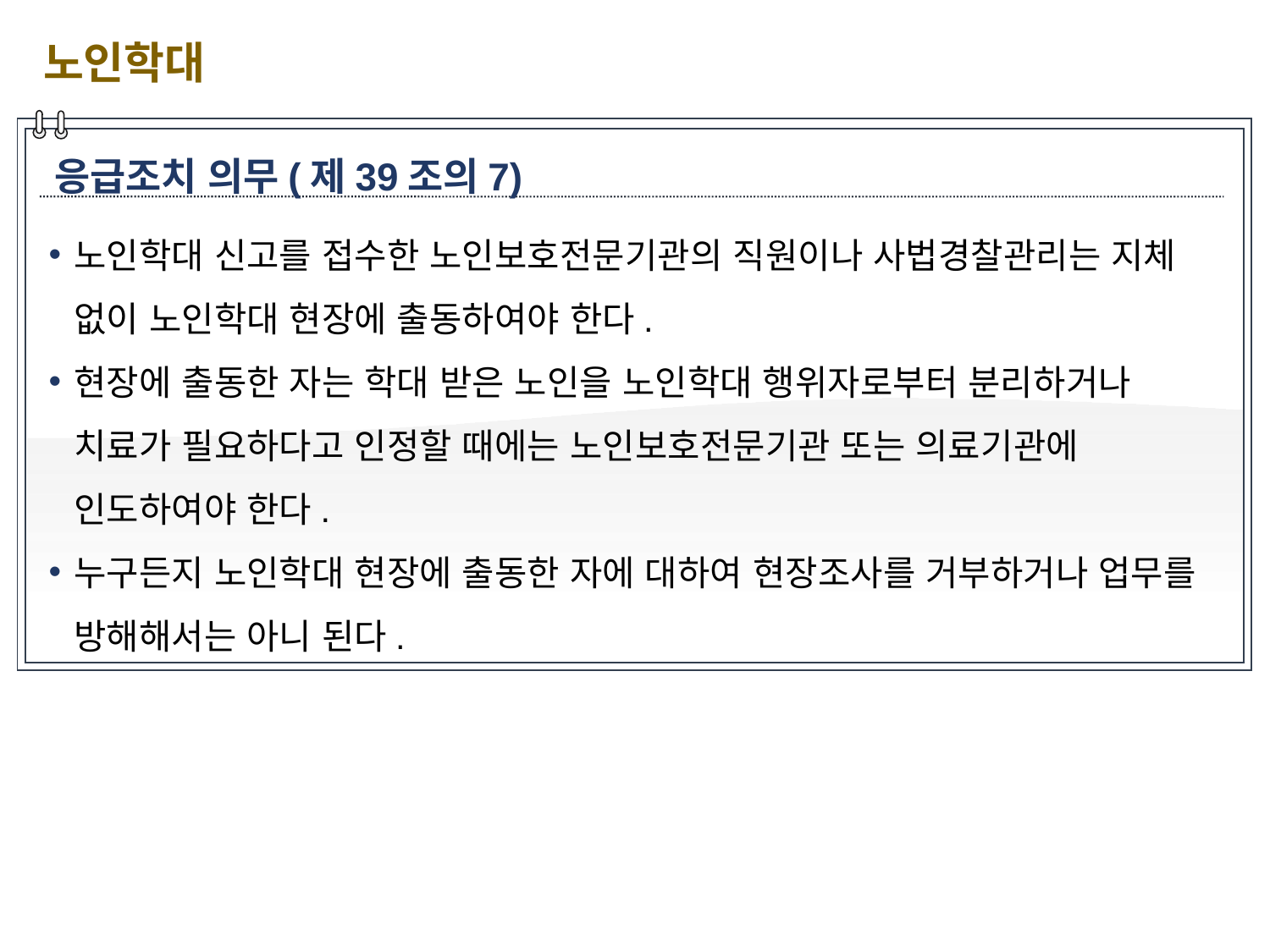

노인학대

응급조치 의무(제39조의7)

노인학대 신고를 접수한 노인보호전문기관의 직원이나 사법경찰관리는 지체 없이 노인학대 현장에 출동하여야 한다.
현장에 출동한 자는 학대 받은 노인을 노인학대 행위자로부터 분리하거나 치료가 필요하다고 인정할 때에는 노인보호전문기관 또는 의료기관에 인도하여야 한다.
누구든지 노인학대 현장에 출동한 자에 대하여 현장조사를 거부하거나 업무를 방해해서는 아니 된다.